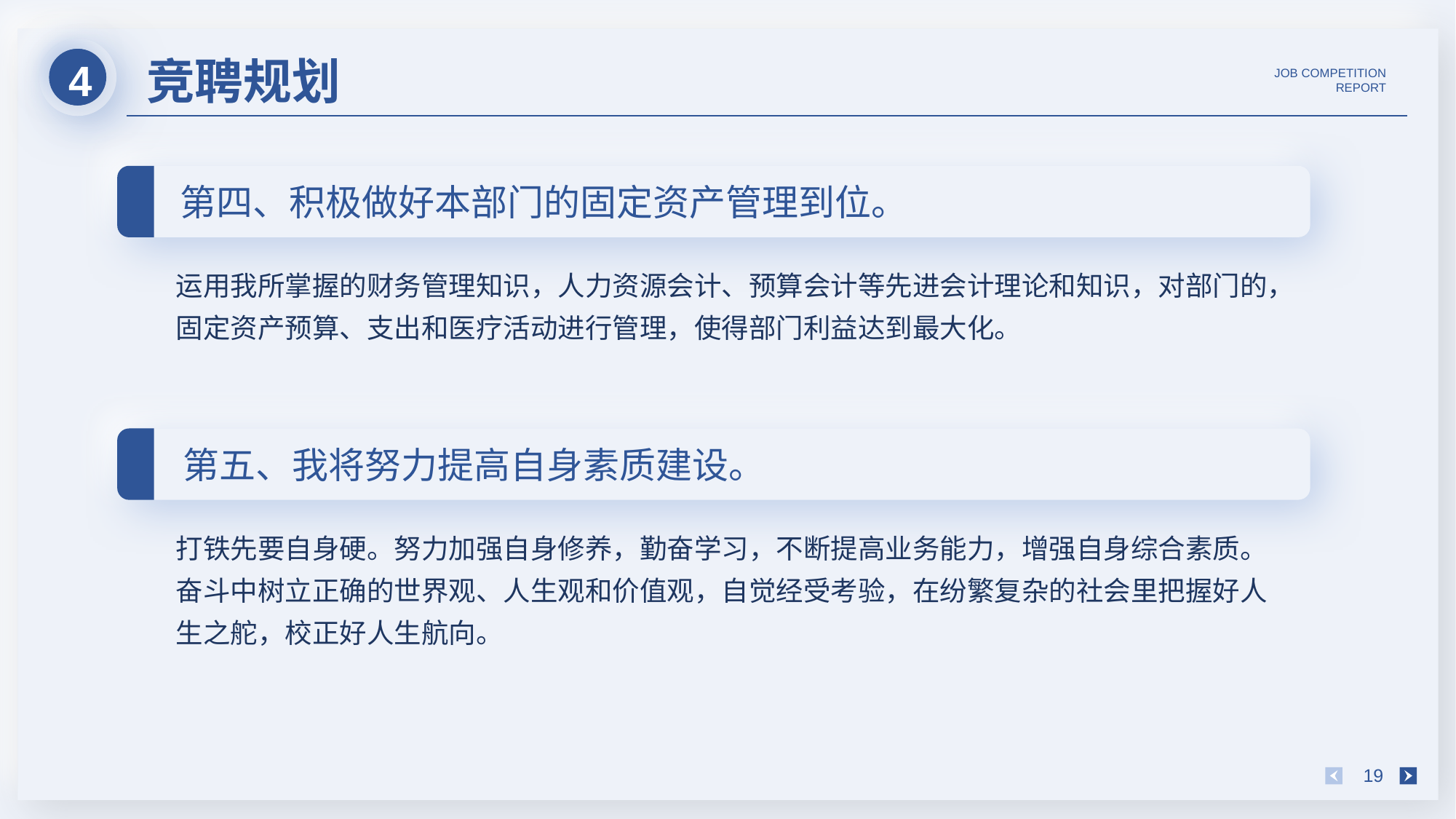

4
竞聘规划
JOB COMPETITION REPORT

第四、积极做好本部门的固定资产管理到位。
运用我所掌握的财务管理知识，人力资源会计、预算会计等先进会计理论和知识，对部门的，固定资产预算、支出和医疗活动进行管理，使得部门利益达到最大化。

第五、我将努力提高自身素质建设。
打铁先要自身硬。努力加强自身修养，勤奋学习，不断提高业务能力，增强自身综合素质。奋斗中树立正确的世界观、人生观和价值观，自觉经受考验，在纷繁复杂的社会里把握好人生之舵，校正好人生航向。